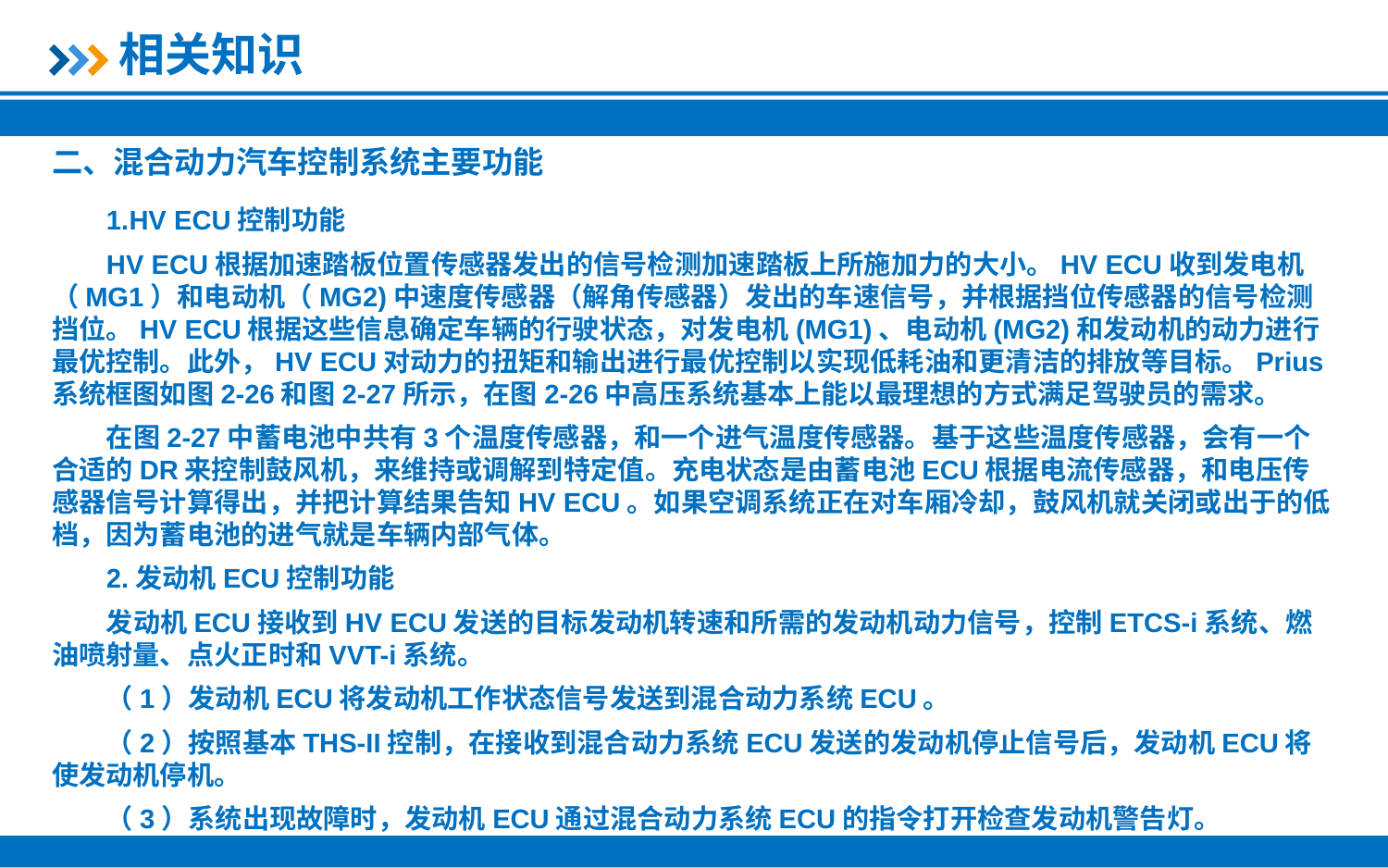

相关知识
二、混合动力汽车控制系统主要功能
1.HV ECU控制功能
HV ECU根据加速踏板位置传感器发出的信号检测加速踏板上所施加力的大小。HV ECU收到发电机（MG1）和电动机（MG2)中速度传感器（解角传感器）发出的车速信号，并根据挡位传感器的信号检测挡位。HV ECU根据这些信息确定车辆的行驶状态，对发电机(MG1)、电动机(MG2)和发动机的动力进行最优控制。此外，HV ECU对动力的扭矩和输出进行最优控制以实现低耗油和更清洁的排放等目标。Prius系统框图如图2-26和图2-27所示，在图2-26中高压系统基本上能以最理想的方式满足驾驶员的需求。
在图2-27中蓄电池中共有3个温度传感器，和一个进气温度传感器。基于这些温度传感器，会有一个合适的DR来控制鼓风机，来维持或调解到特定值。充电状态是由蓄电池ECU根据电流传感器，和电压传感器信号计算得出，并把计算结果告知HV ECU。如果空调系统正在对车厢冷却，鼓风机就关闭或出于的低档，因为蓄电池的进气就是车辆内部气体。
2.发动机ECU控制功能
发动机ECU接收到HV ECU发送的目标发动机转速和所需的发动机动力信号，控制ETCS-i系统、燃油喷射量、点火正时和VVT-i系统。
（1）发动机ECU将发动机工作状态信号发送到混合动力系统ECU。
（2）按照基本THS-II控制，在接收到混合动力系统ECU发送的发动机停止信号后，发动机ECU将使发动机停机。
（3）系统出现故障时，发动机ECU通过混合动力系统ECU的指令打开检查发动机警告灯。